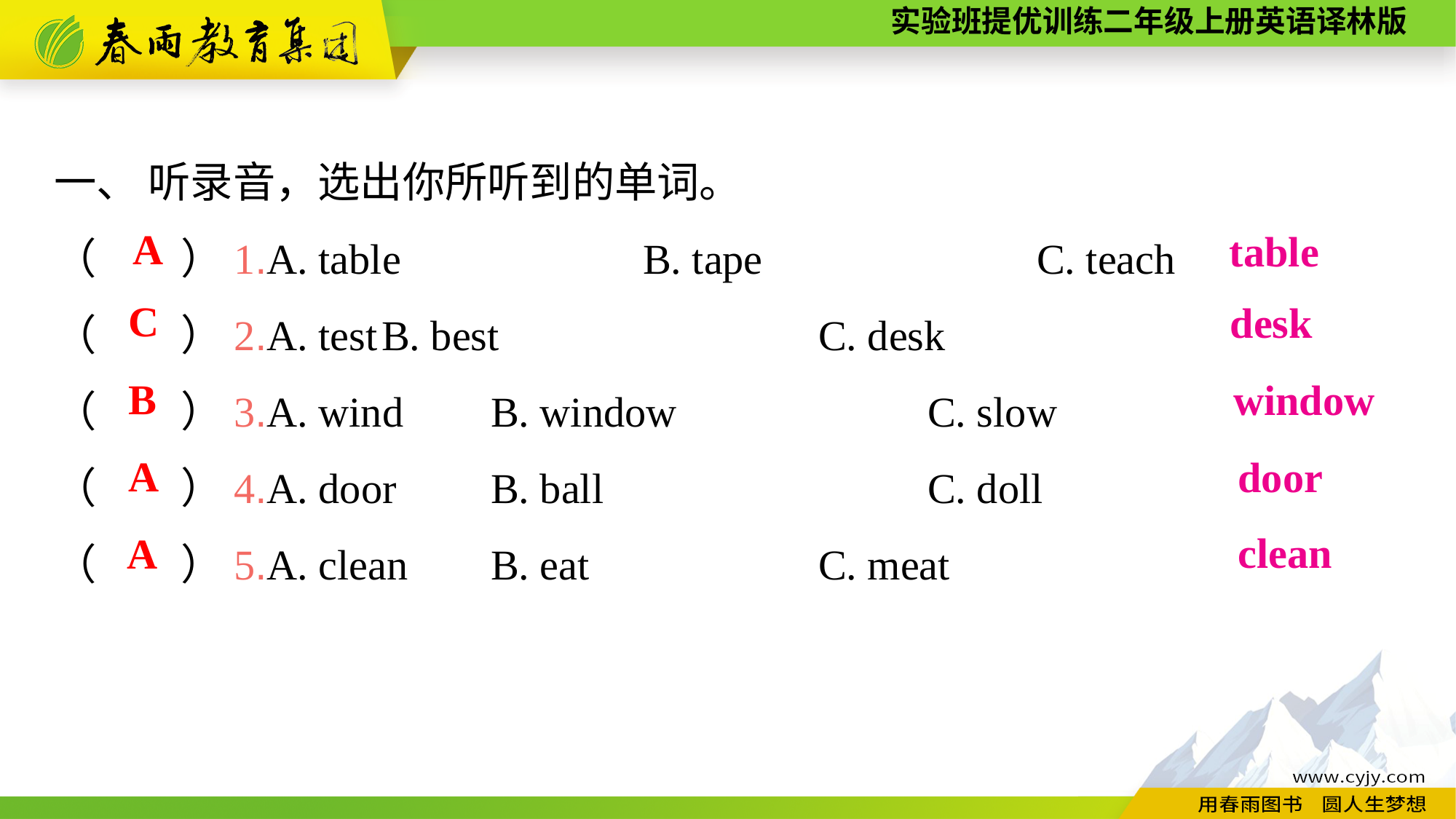

一、 听录音，选出你所听到的单词。
（　　）1.A. table　　　 　　B. tape　　　 　　	C. teach
（　　）2.A. test	B. best			C. desk
（　　）3.A. wind	B. window			C. slow
（　　）4.A. door	B. ball			C. doll
（　　）5.A. clean	B. eat			C. meat
A
table
C
desk
B
window
A
door
clean
A